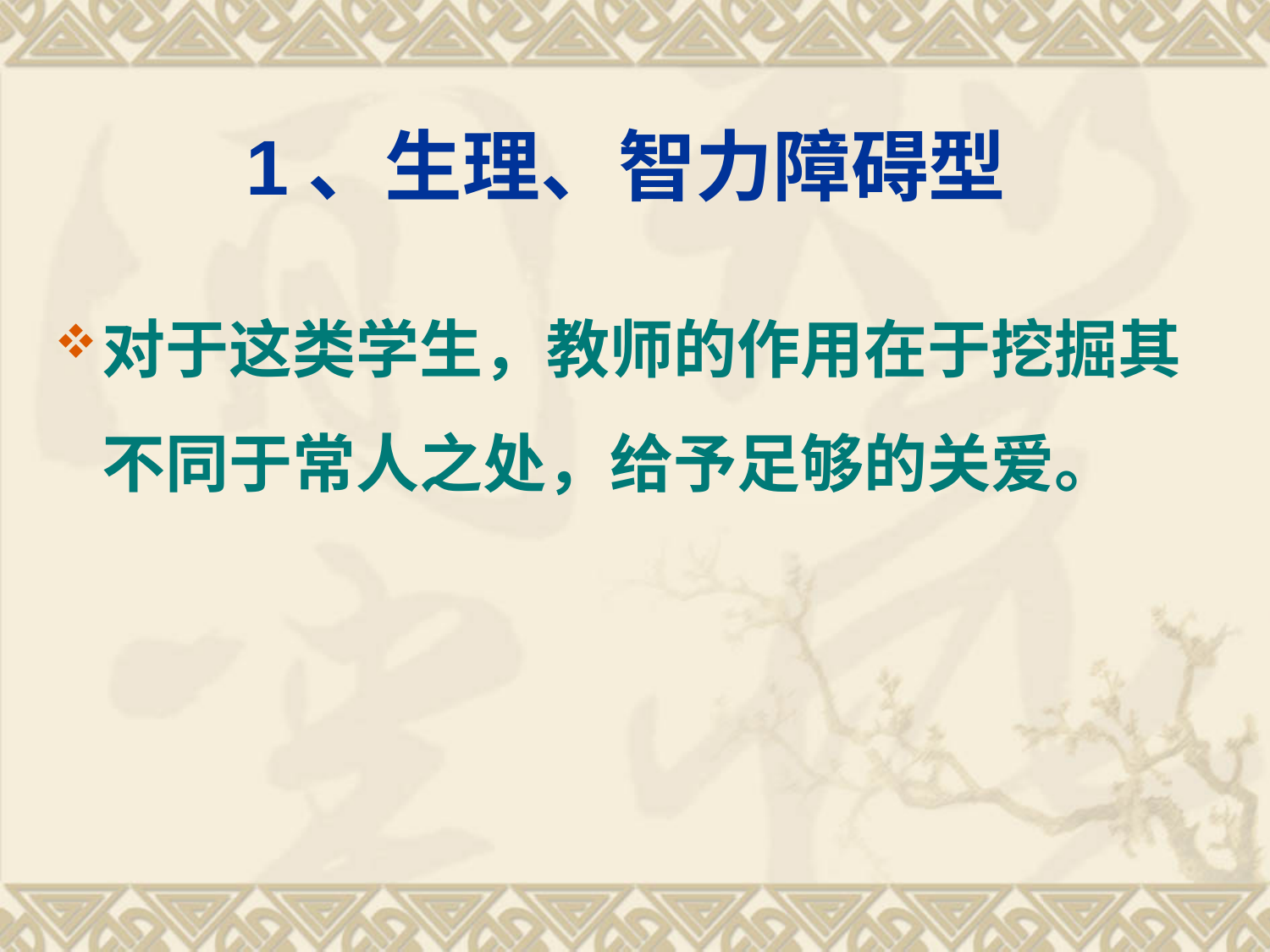

# 1、生理、智力障碍型
对于这类学生，教师的作用在于挖掘其不同于常人之处，给予足够的关爱。